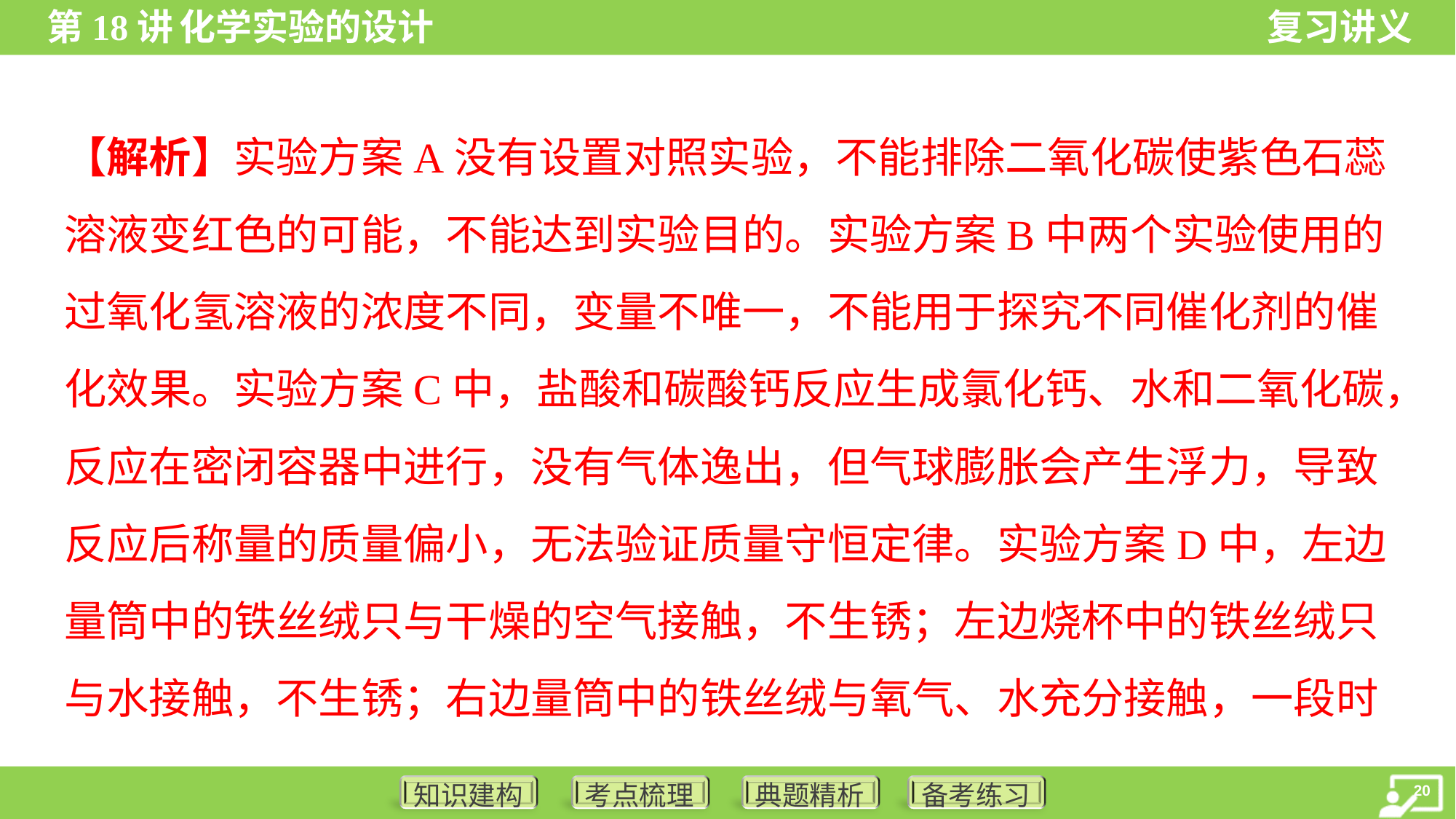

【解析】实验方案A没有设置对照实验，不能排除二氧化碳使紫色石蕊
溶液变红色的可能，不能达到实验目的。实验方案B中两个实验使用的
过氧化氢溶液的浓度不同，变量不唯一，不能用于探究不同催化剂的催
化效果。实验方案C中，盐酸和碳酸钙反应生成氯化钙、水和二氧化碳，
反应在密闭容器中进行，没有气体逸出，但气球膨胀会产生浮力，导致
反应后称量的质量偏小，无法验证质量守恒定律。实验方案D中，左边
量筒中的铁丝绒只与干燥的空气接触，不生锈；左边烧杯中的铁丝绒只
与水接触，不生锈；右边量筒中的铁丝绒与氧气、水充分接触，一段时